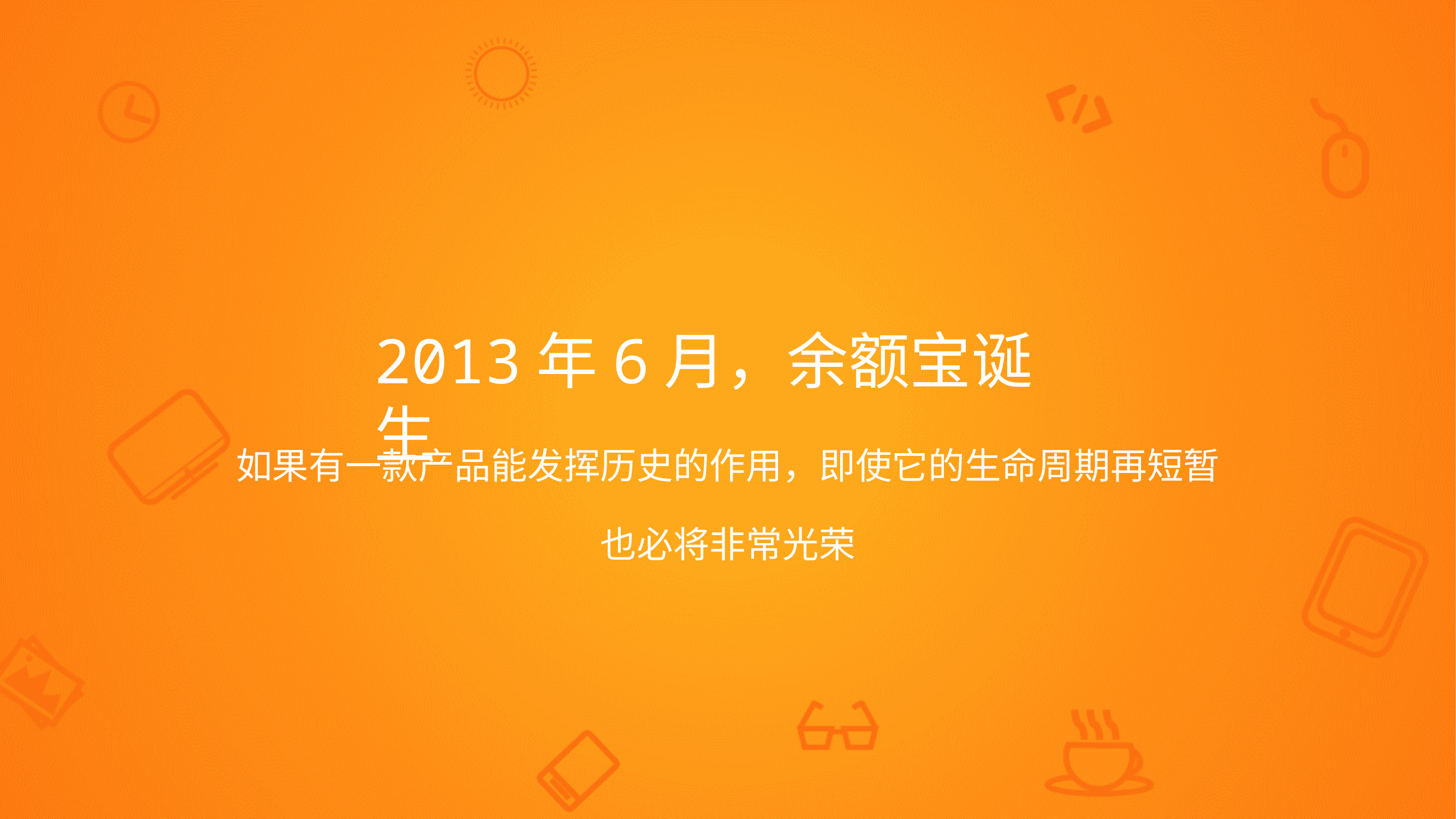

2013年6月，余额宝诞生
如果有一款产品能发挥历史的作用，即使它的生命周期再短暂
也必将非常光荣